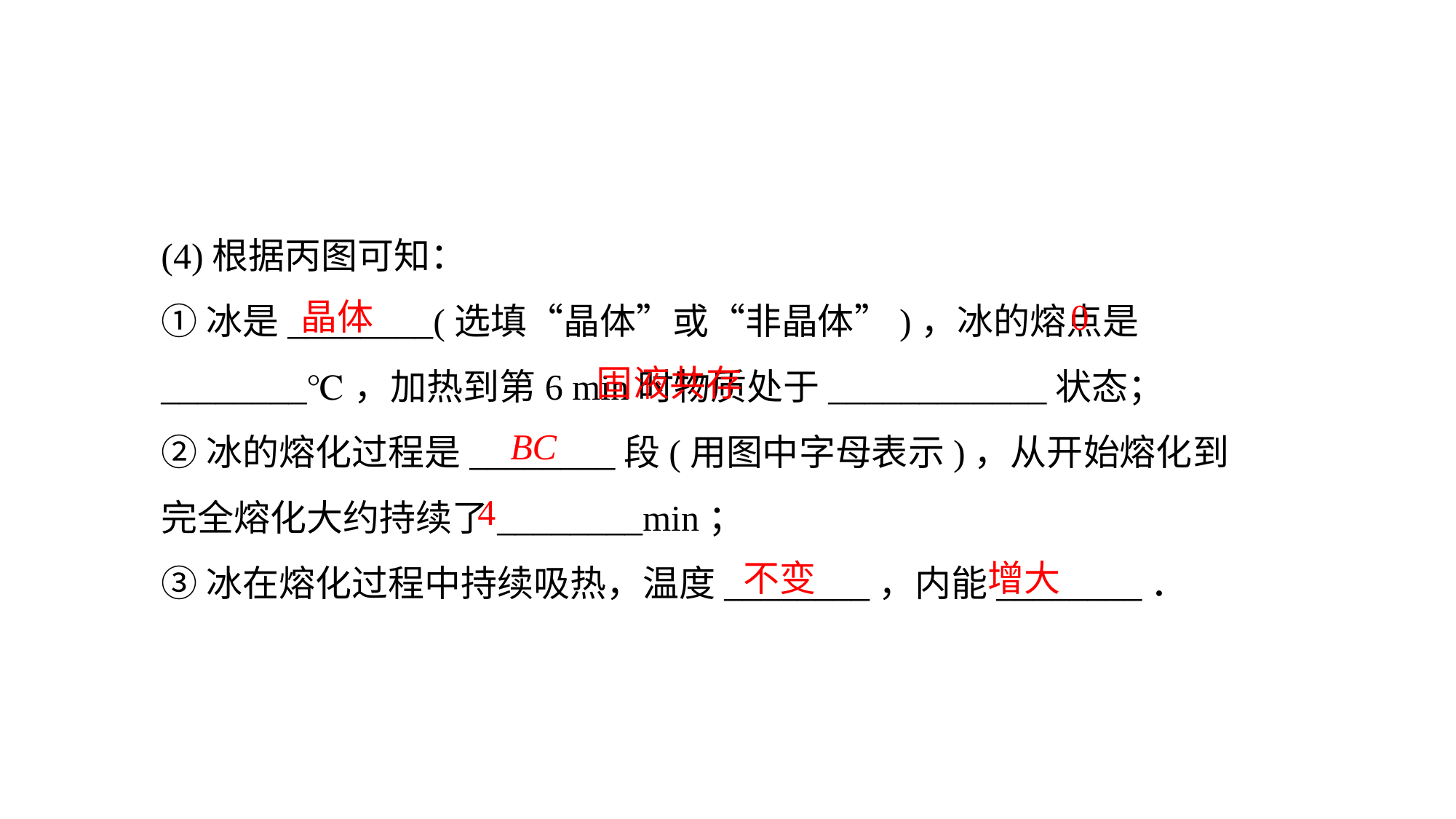

(4)根据丙图可知：
①冰是________(选填“晶体”或“非晶体”)，冰的熔点是________℃，加热到第6 min时物质处于____________状态；
②冰的熔化过程是________段(用图中字母表示)，从开始熔化到完全熔化大约持续了________min；
③冰在熔化过程中持续吸热，温度________，内能________．
晶体
0
固液共存
BC
4
不变
增大